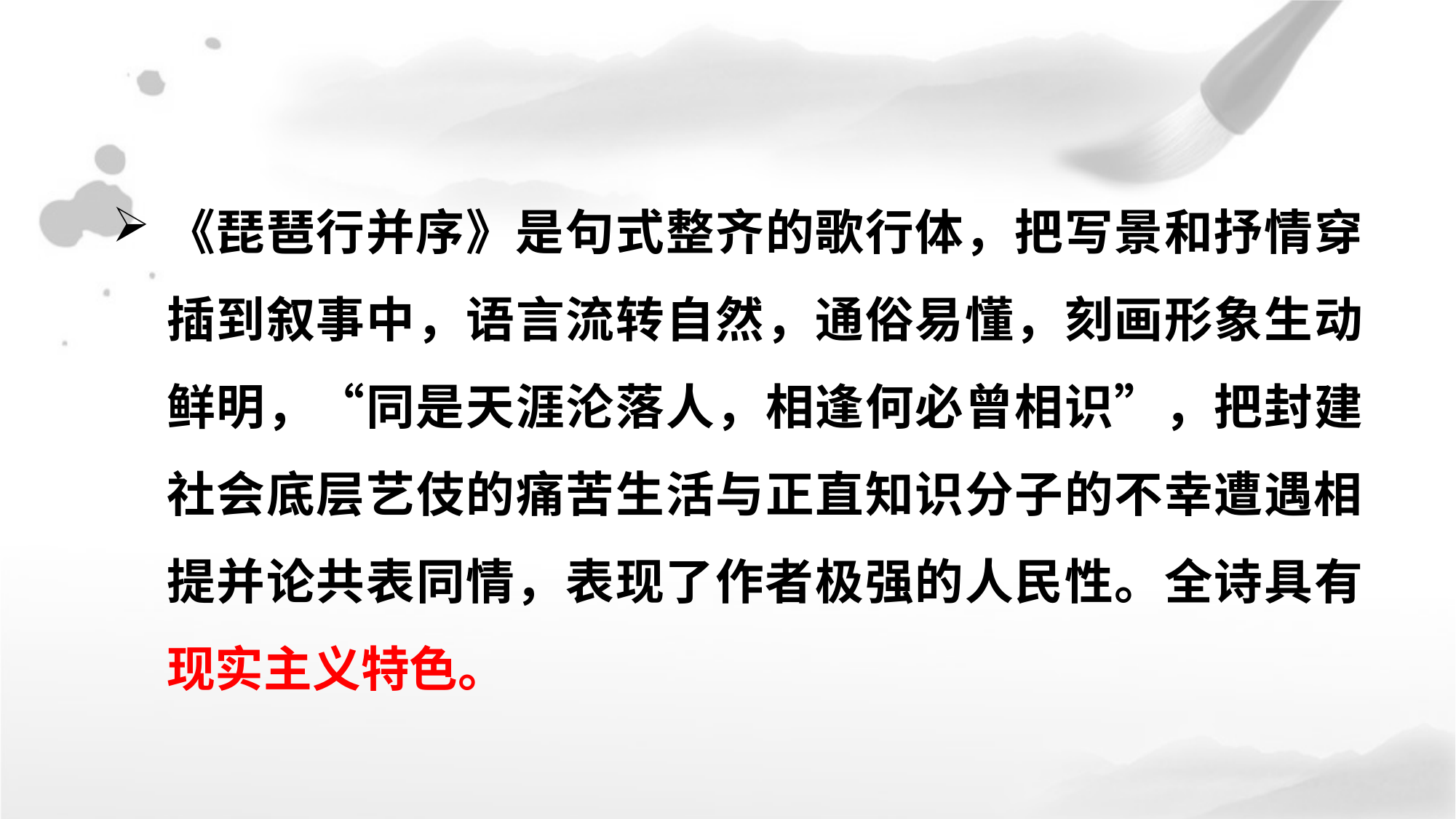

《琵琶行并序》是句式整齐的歌行体，把写景和抒情穿插到叙事中，语言流转自然，通俗易懂，刻画形象生动鲜明，“同是天涯沦落人，相逢何必曾相识”，把封建社会底层艺伎的痛苦生活与正直知识分子的不幸遭遇相提并论共表同情，表现了作者极强的人民性。全诗具有现实主义特色。